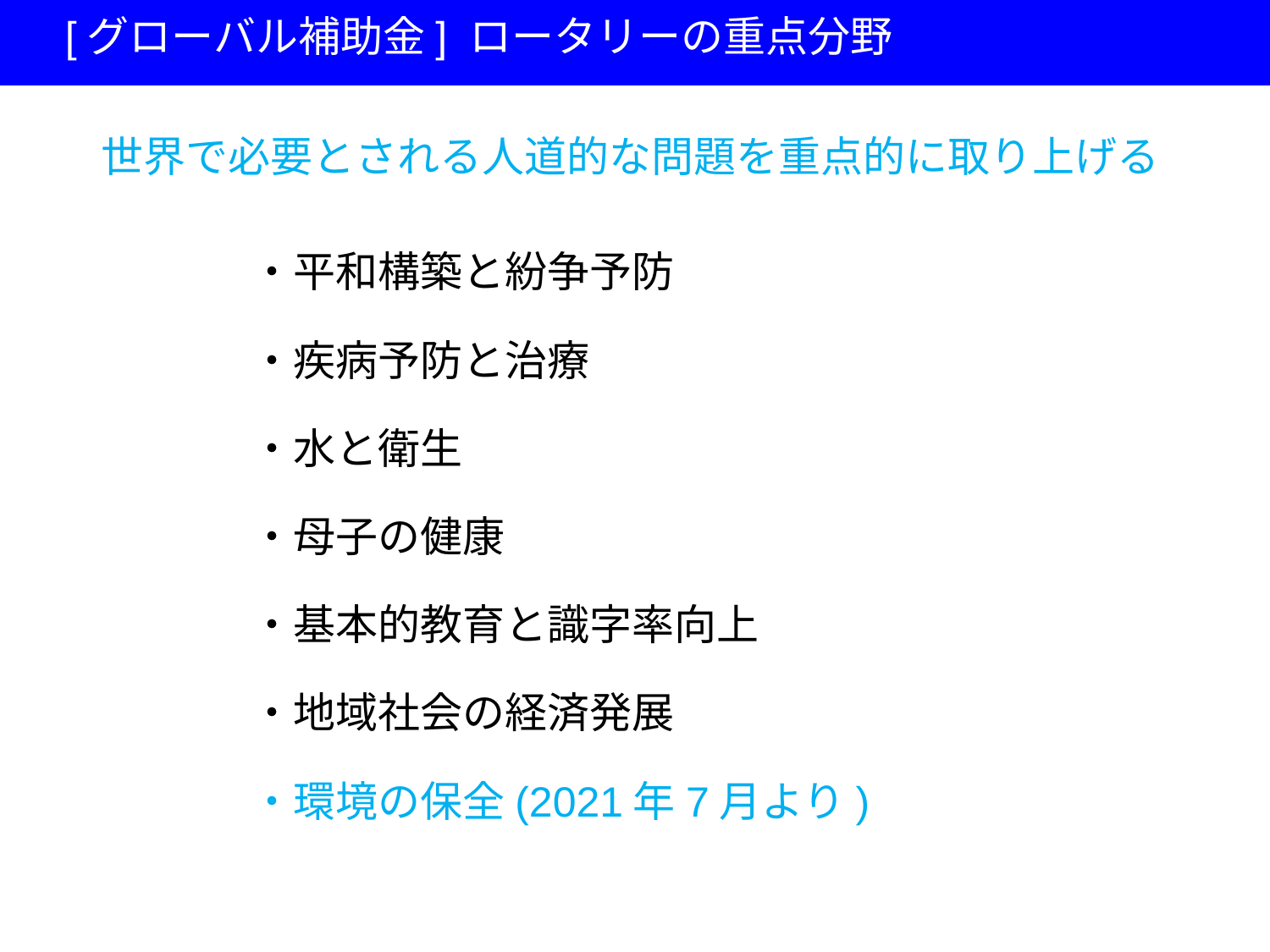

[グローバル補助金] ロータリーの重点分野
世界で必要とされる人道的な問題を重点的に取り上げる

　　　・平和構築と紛争予防

　　　・疾病予防と治療

　　　・水と衛生

　　　・母子の健康

　　　・基本的教育と識字率向上

　　　・地域社会の経済発展

　　　・環境の保全(2021年7月より)